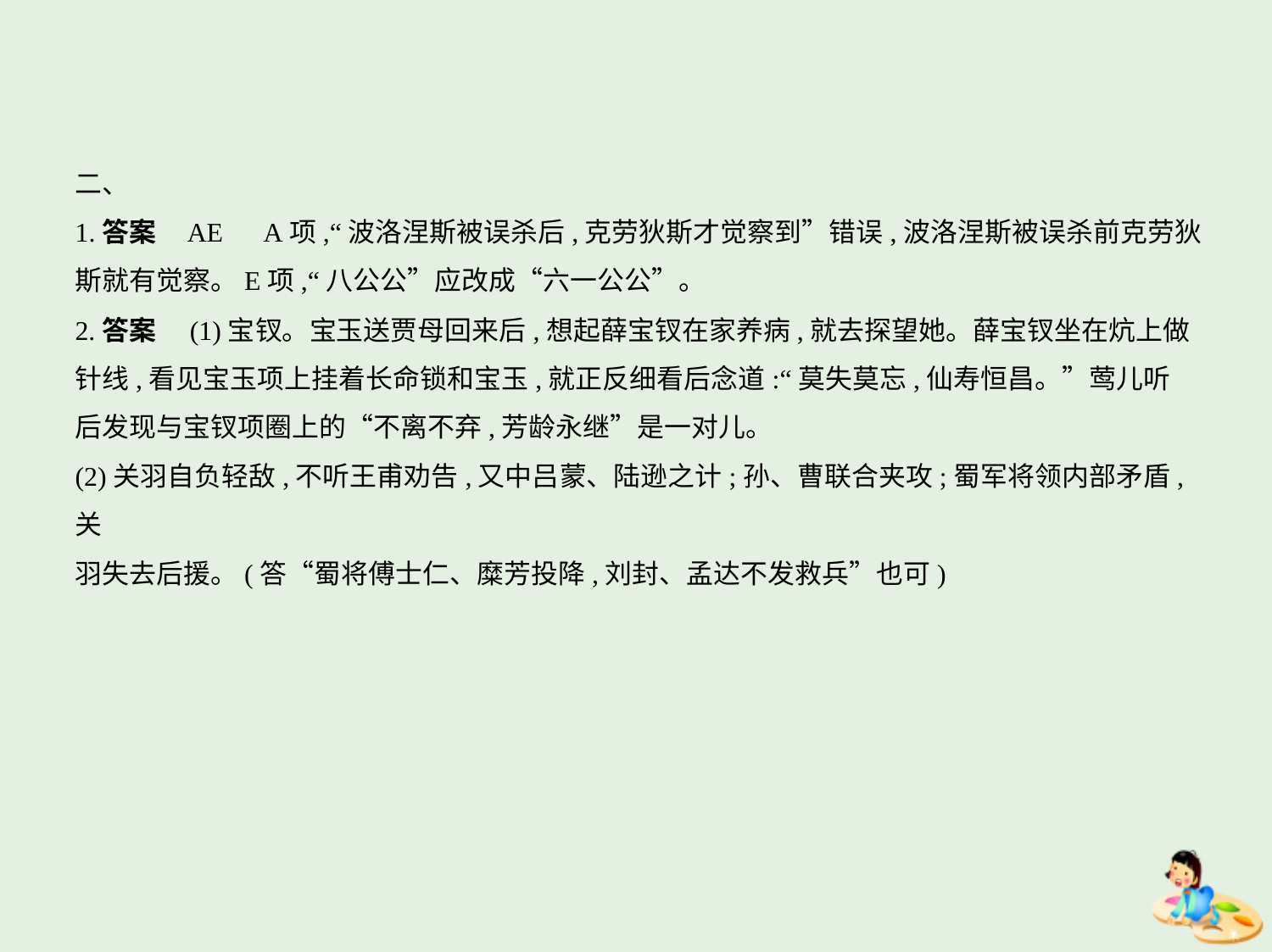

二、
1.答案    AE　A项,“波洛涅斯被误杀后,克劳狄斯才觉察到”错误,波洛涅斯被误杀前克劳狄
斯就有觉察。E项,“八公公”应改成“六一公公”。
2.答案　(1)宝钗。宝玉送贾母回来后,想起薛宝钗在家养病,就去探望她。薛宝钗坐在炕上做
针线,看见宝玉项上挂着长命锁和宝玉,就正反细看后念道:“莫失莫忘,仙寿恒昌。”莺儿听
后发现与宝钗项圈上的“不离不弃,芳龄永继”是一对儿。
(2)关羽自负轻敌,不听王甫劝告,又中吕蒙、陆逊之计;孙、曹联合夹攻;蜀军将领内部矛盾,关
羽失去后援。(答“蜀将傅士仁、糜芳投降,刘封、孟达不发救兵”也可)